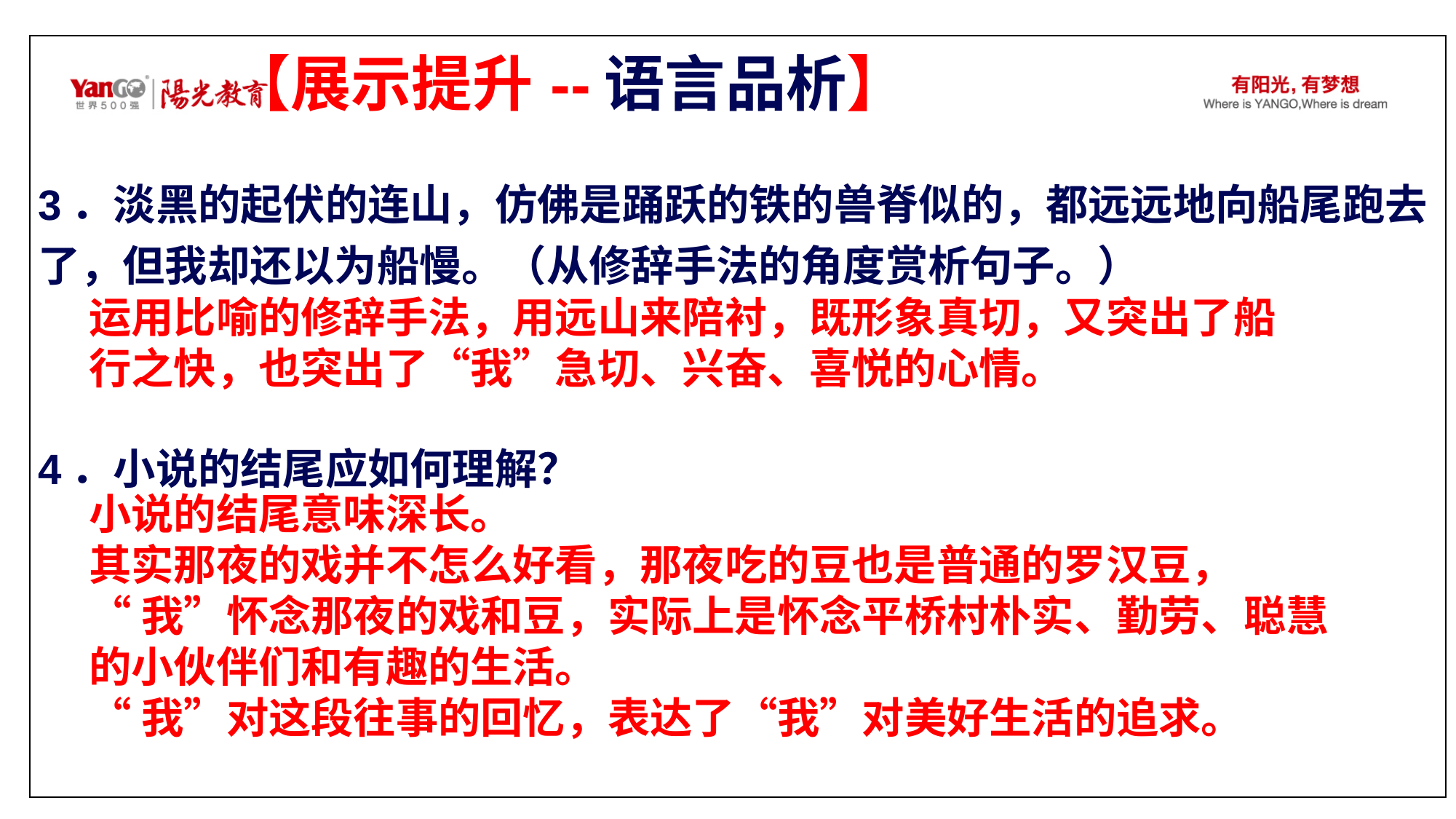

| 【展示提升--语言品析】 3．淡黑的起伏的连山，仿佛是踊跃的铁的兽脊似的，都远远地向船尾跑去了，但我却还以为船慢。（从修辞手法的角度赏析句子。） 4．小说的结尾应如何理解？ |
| --- |
运用比喻的修辞手法，用远山来陪衬，既形象真切，又突出了船行之快，也突出了“我”急切、兴奋、喜悦的心情。
小说的结尾意味深长。
其实那夜的戏并不怎么好看，那夜吃的豆也是普通的罗汉豆，
“我”怀念那夜的戏和豆，实际上是怀念平桥村朴实、勤劳、聪慧的小伙伴们和有趣的生活。
“我”对这段往事的回忆，表达了“我”对美好生活的追求。